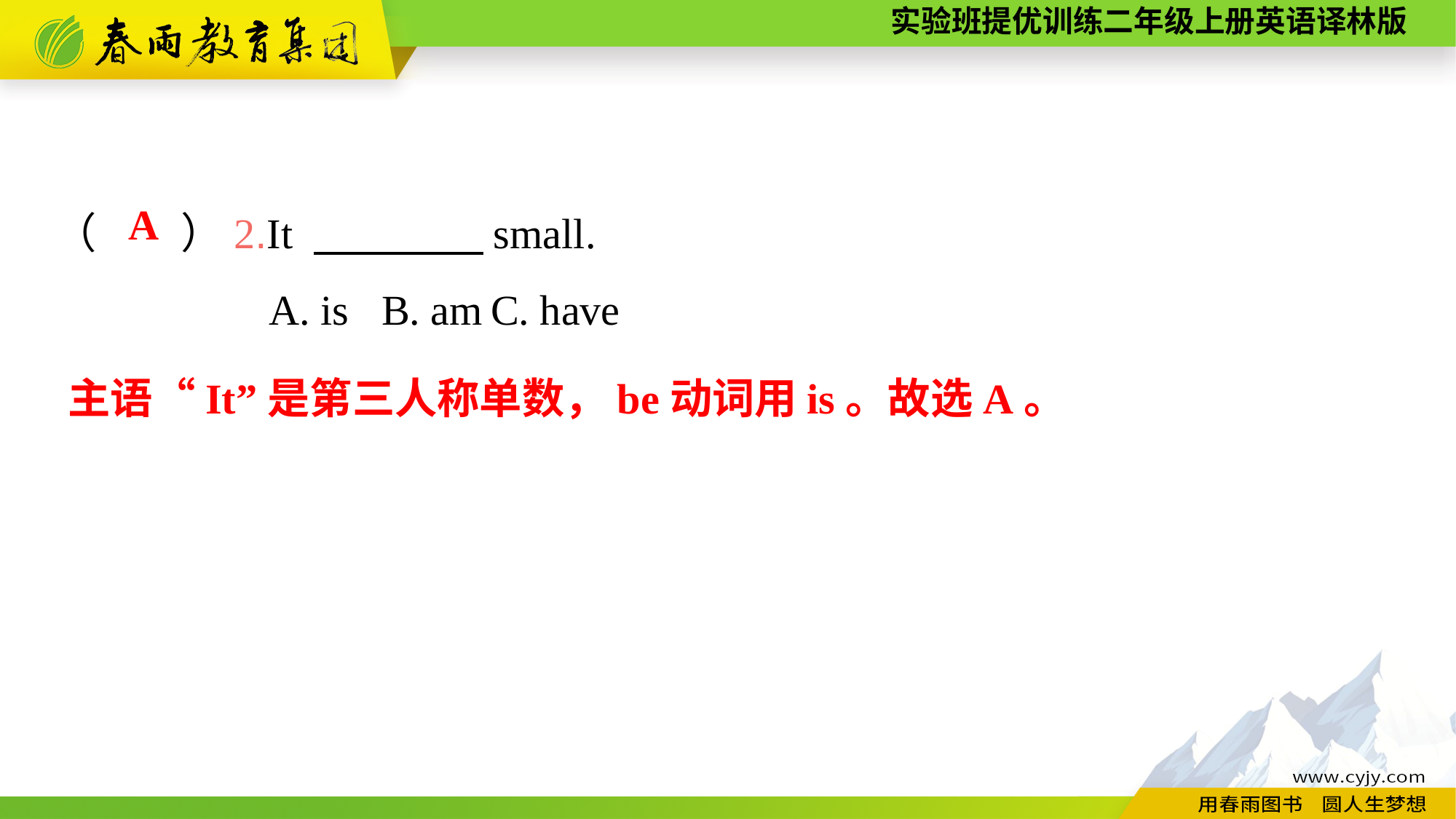

（　　）2.It 　　　　small.
A. is	B. am	C. have
A
主语“It”是第三人称单数，be动词用is。故选A。